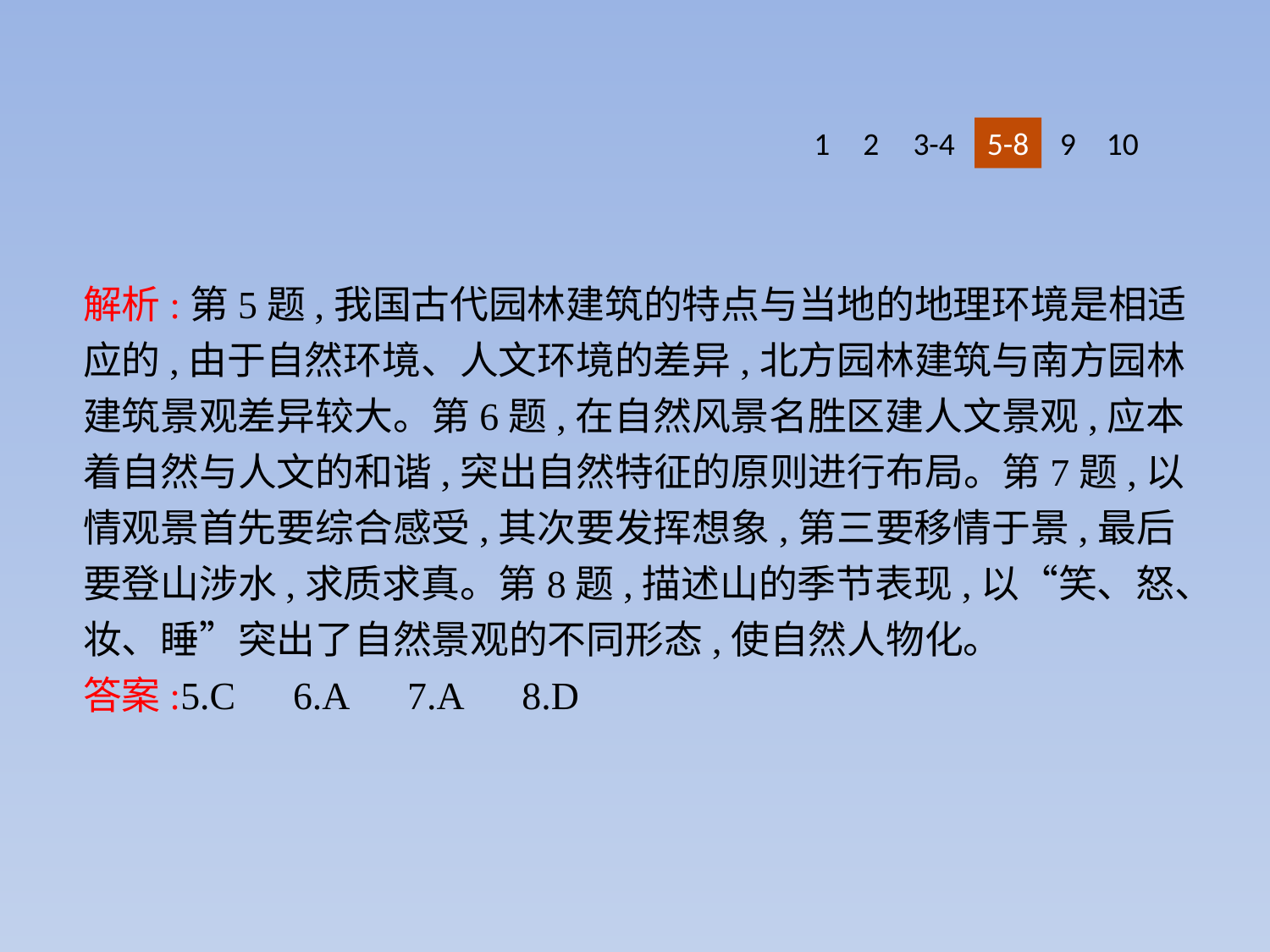

1
2
3-4
5-8
9
10
解析:第5题,我国古代园林建筑的特点与当地的地理环境是相适应的,由于自然环境、人文环境的差异,北方园林建筑与南方园林建筑景观差异较大。第6题,在自然风景名胜区建人文景观,应本着自然与人文的和谐,突出自然特征的原则进行布局。第7题,以情观景首先要综合感受,其次要发挥想象,第三要移情于景,最后要登山涉水,求质求真。第8题,描述山的季节表现,以“笑、怒、妆、睡”突出了自然景观的不同形态,使自然人物化。
答案:5.C　6.A　7.A　8.D